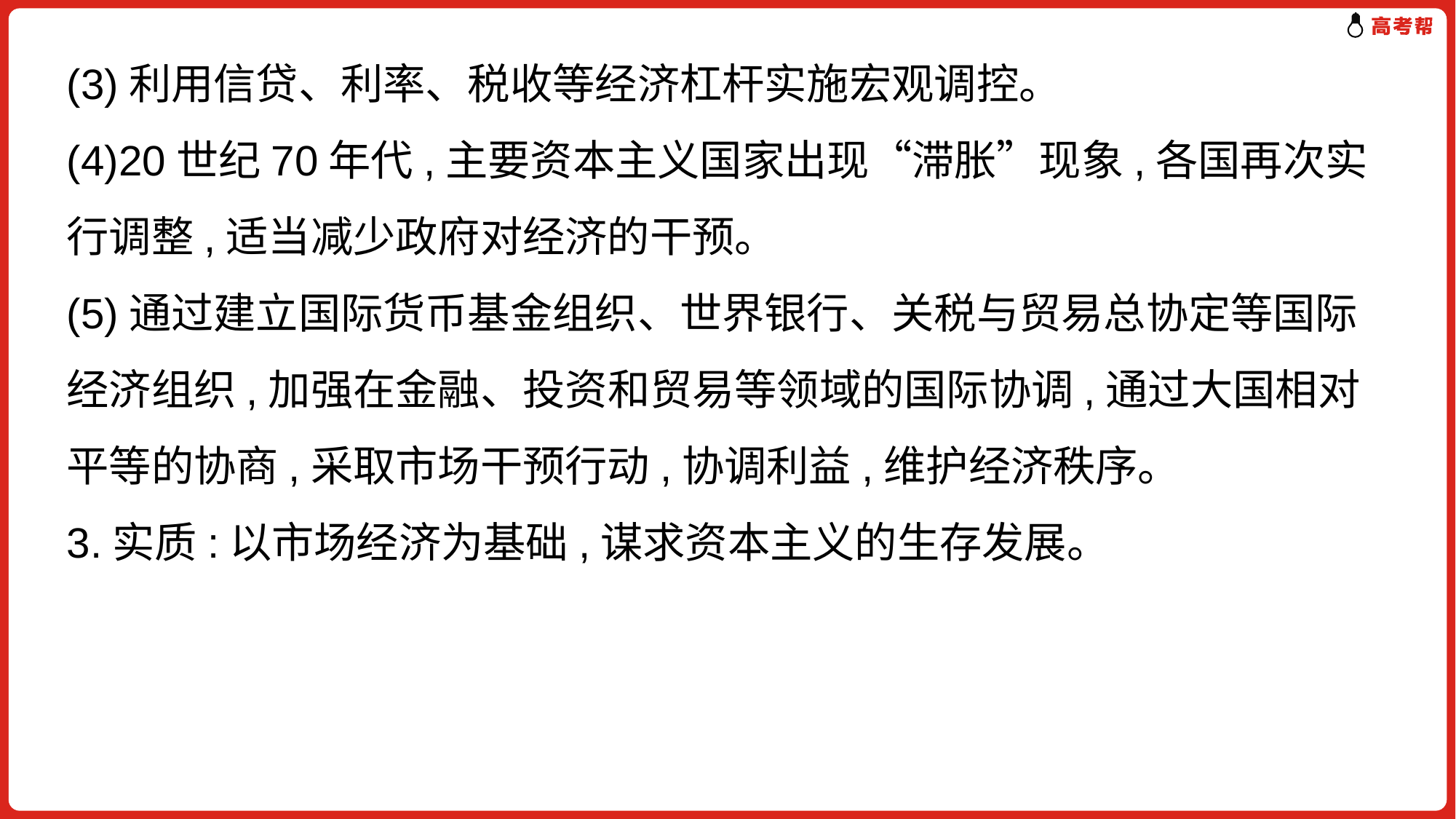

(3)利用信贷、利率、税收等经济杠杆实施宏观调控。
(4)20世纪70年代,主要资本主义国家出现“滞胀”现象,各国再次实行调整,适当减少政府对经济的干预。
(5)通过建立国际货币基金组织、世界银行、关税与贸易总协定等国际经济组织,加强在金融、投资和贸易等领域的国际协调,通过大国相对平等的协商,采取市场干预行动,协调利益,维护经济秩序。
3.实质:以市场经济为基础,谋求资本主义的生存发展。